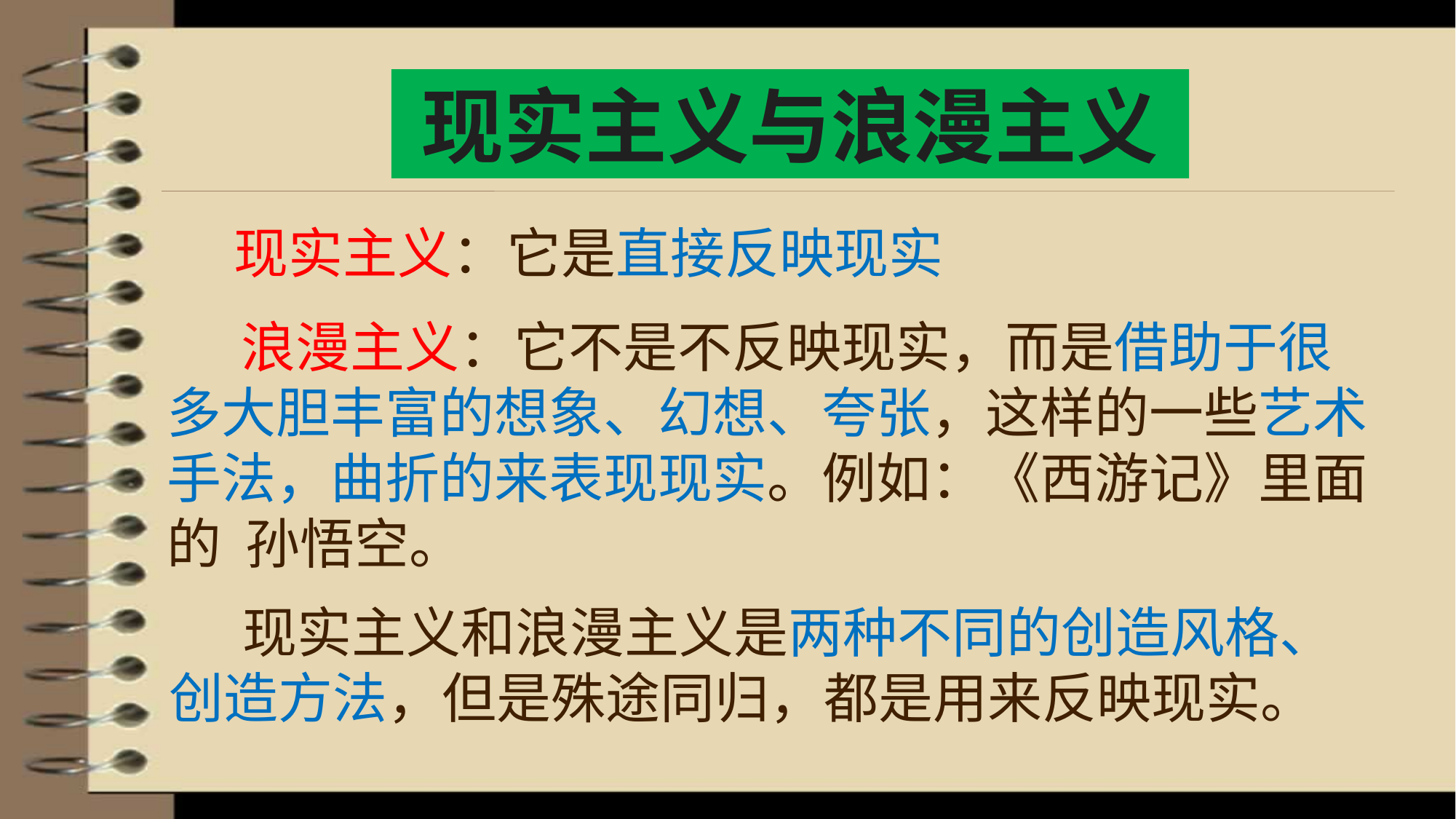

现实主义与浪漫主义
现实主义：它是直接反映现实
     浪漫主义：它不是不反映现实，而是借助于很多大胆丰富的想象、幻想、夸张，这样的一些艺术手法，曲折的来表现现实。例如：《西游记》里面的  孙悟空。
     现实主义和浪漫主义是两种不同的创造风格、创造方法，但是殊途同归，都是用来反映现实。